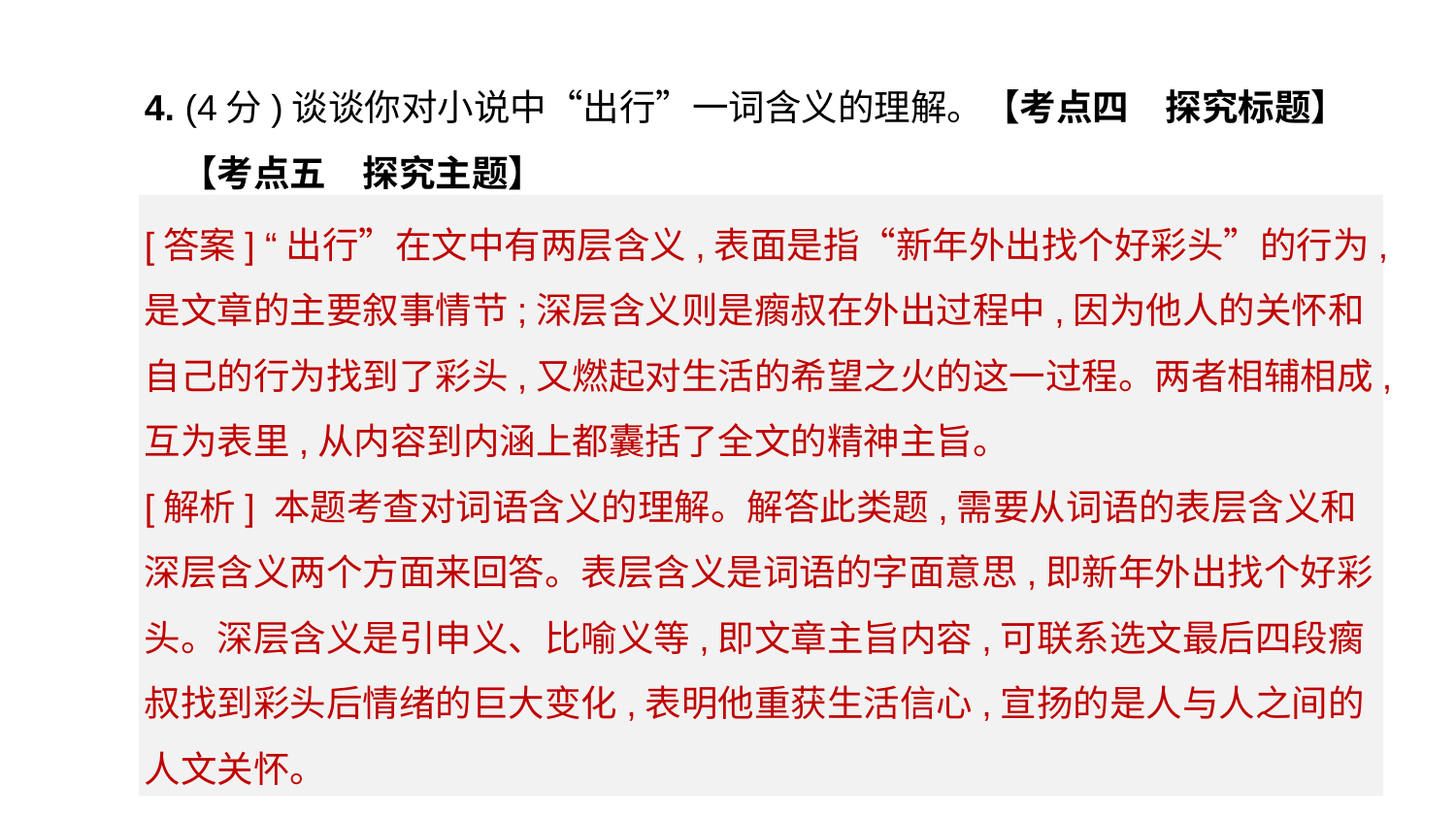

4. (4分)谈谈你对小说中“出行”一词含义的理解。【考点四　探究标题】　【考点五　探究主题】
[答案] “出行”在文中有两层含义,表面是指“新年外出找个好彩头”的行为,是文章的主要叙事情节;深层含义则是瘸叔在外出过程中,因为他人的关怀和自己的行为找到了彩头,又燃起对生活的希望之火的这一过程。两者相辅相成,互为表里,从内容到内涵上都囊括了全文的精神主旨。
[解析] 本题考查对词语含义的理解。解答此类题,需要从词语的表层含义和深层含义两个方面来回答。表层含义是词语的字面意思,即新年外出找个好彩头。深层含义是引申义、比喻义等,即文章主旨内容,可联系选文最后四段瘸叔找到彩头后情绪的巨大变化,表明他重获生活信心,宣扬的是人与人之间的人文关怀。